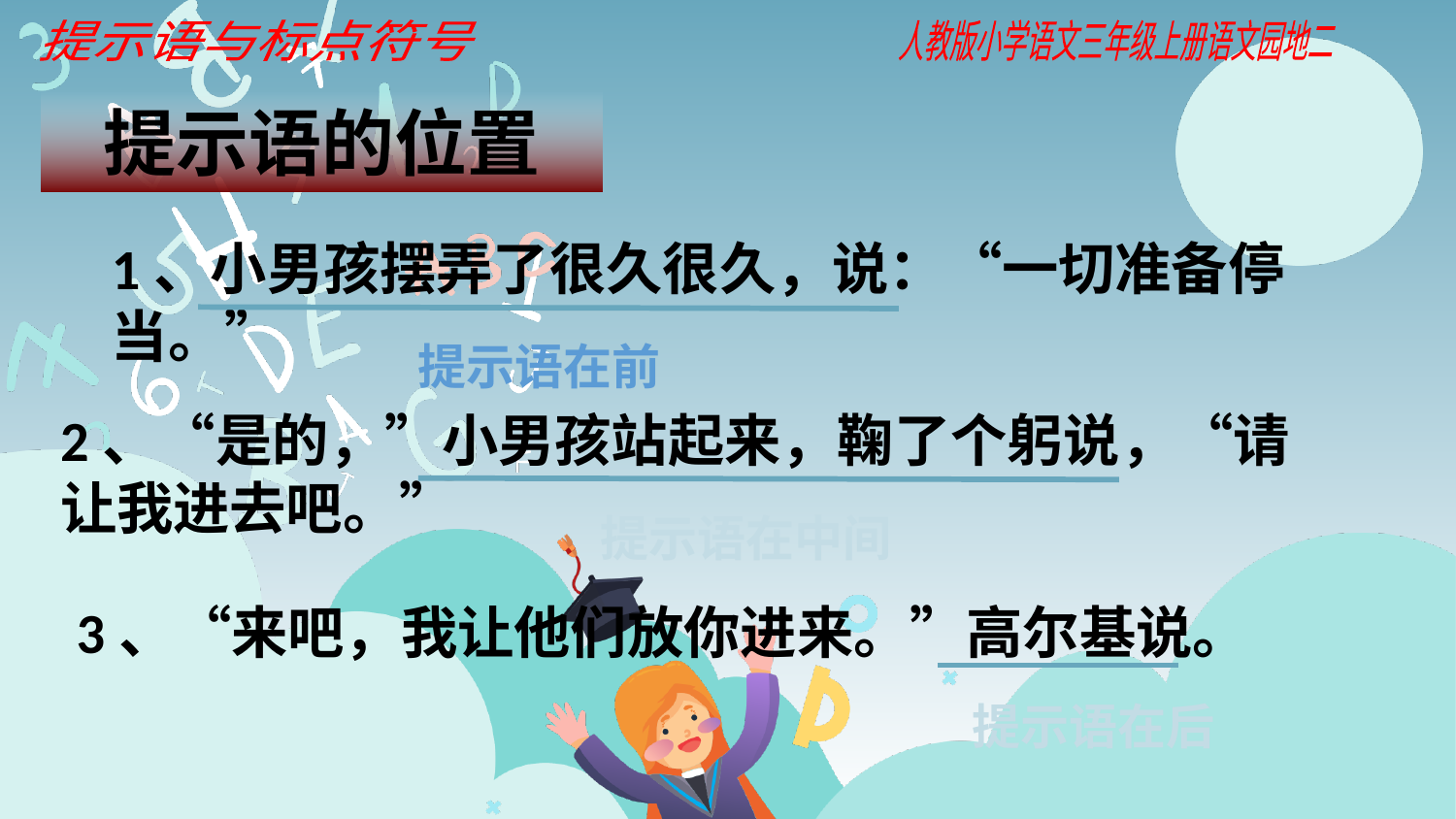

提示语与标点符号
人教版小学语文三年级上册语文园地二
提示语的位置
1、小男孩摆弄了很久很久，说：“一切准备停当。”
提示语在前
2、“是的，”小男孩站起来，鞠了个躬说，“请
让我进去吧。”
提示语在中间
3、“来吧，我让他们放你进来。”高尔基说。
提示语在后